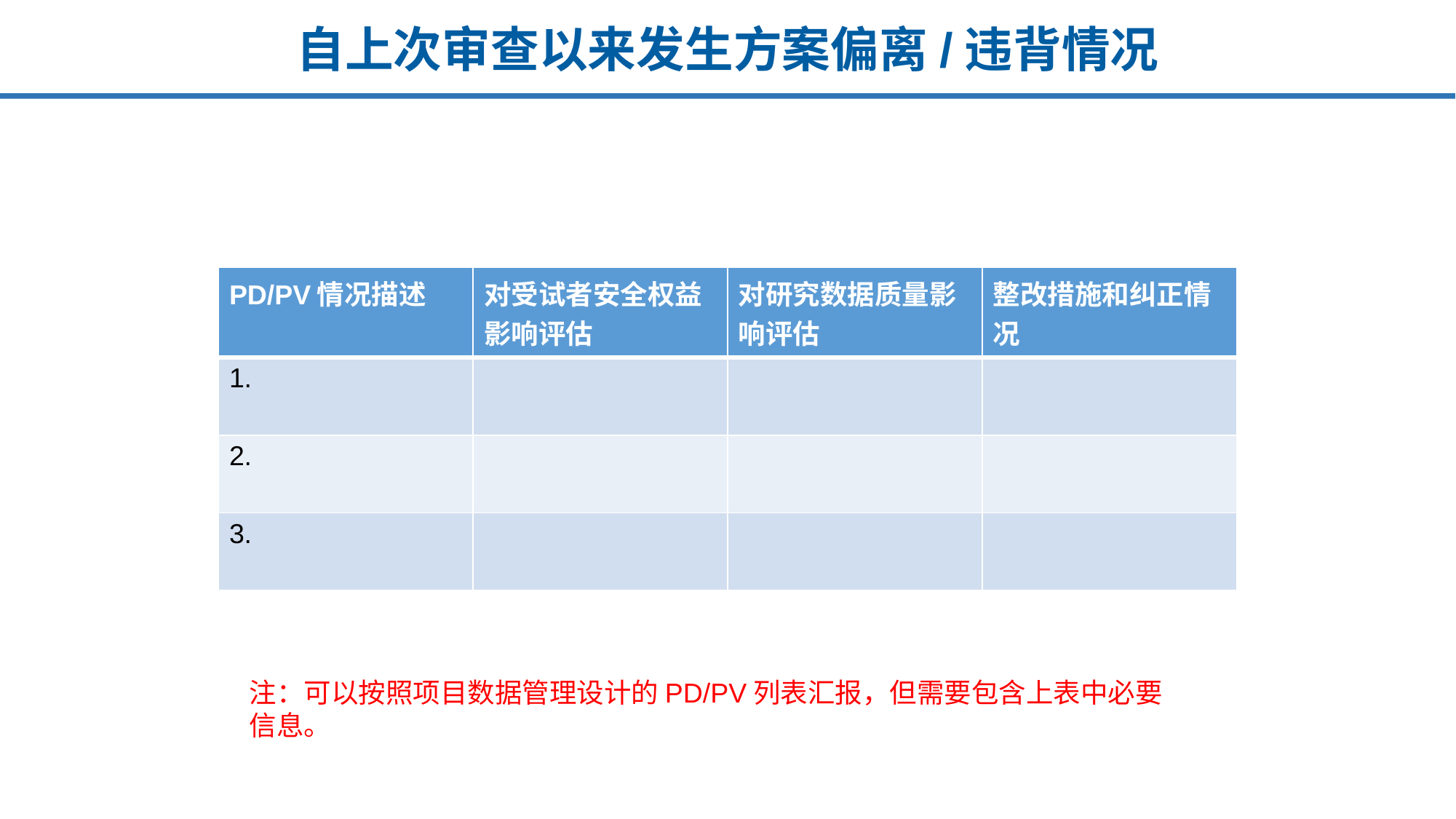

# 自上次审查以来发生方案偏离/违背情况
| PD/PV情况描述 | 对受试者安全权益影响评估 | 对研究数据质量影响评估 | 整改措施和纠正情况 |
| --- | --- | --- | --- |
| 1. |  |  |  |
| 2. |  |  |  |
| 3. |  |  |  |
注：可以按照项目数据管理设计的PD/PV列表汇报，但需要包含上表中必要信息。